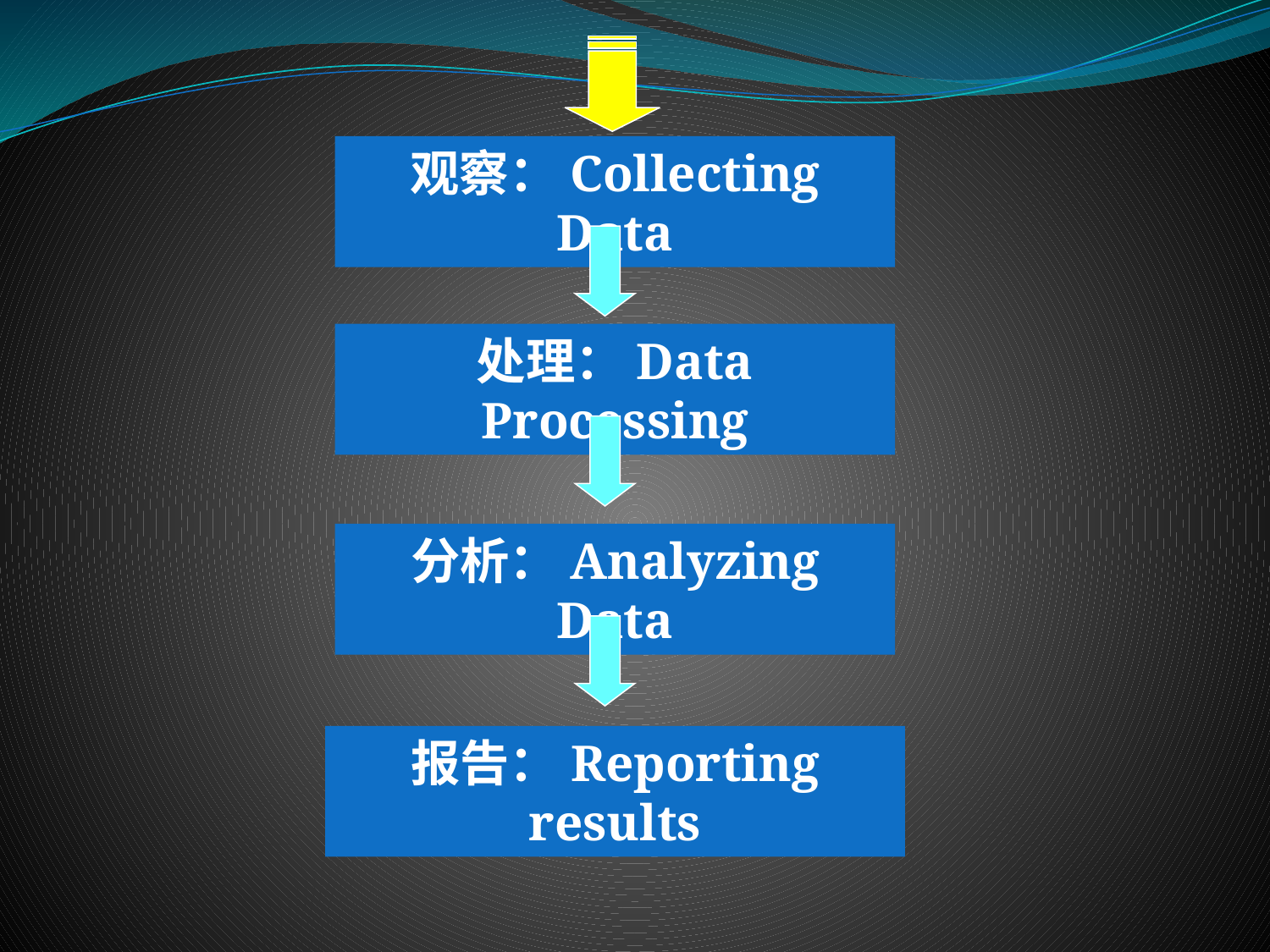

观察：Collecting Data

处理：Data Processing

分析：Analyzing Data

报告：Reporting results